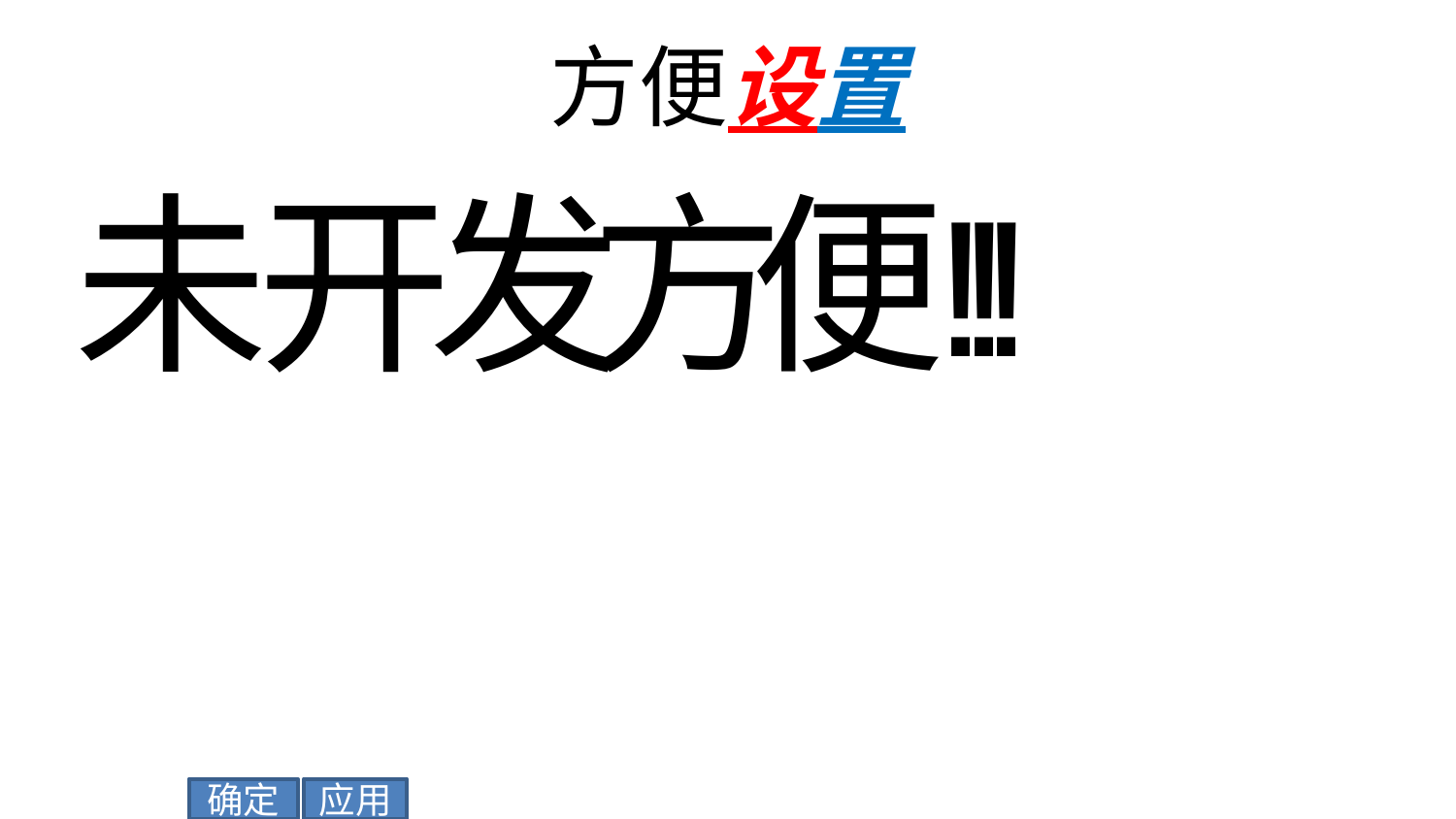

# 方便设置
未
开
发
方
便
!
!
!
应用
确定